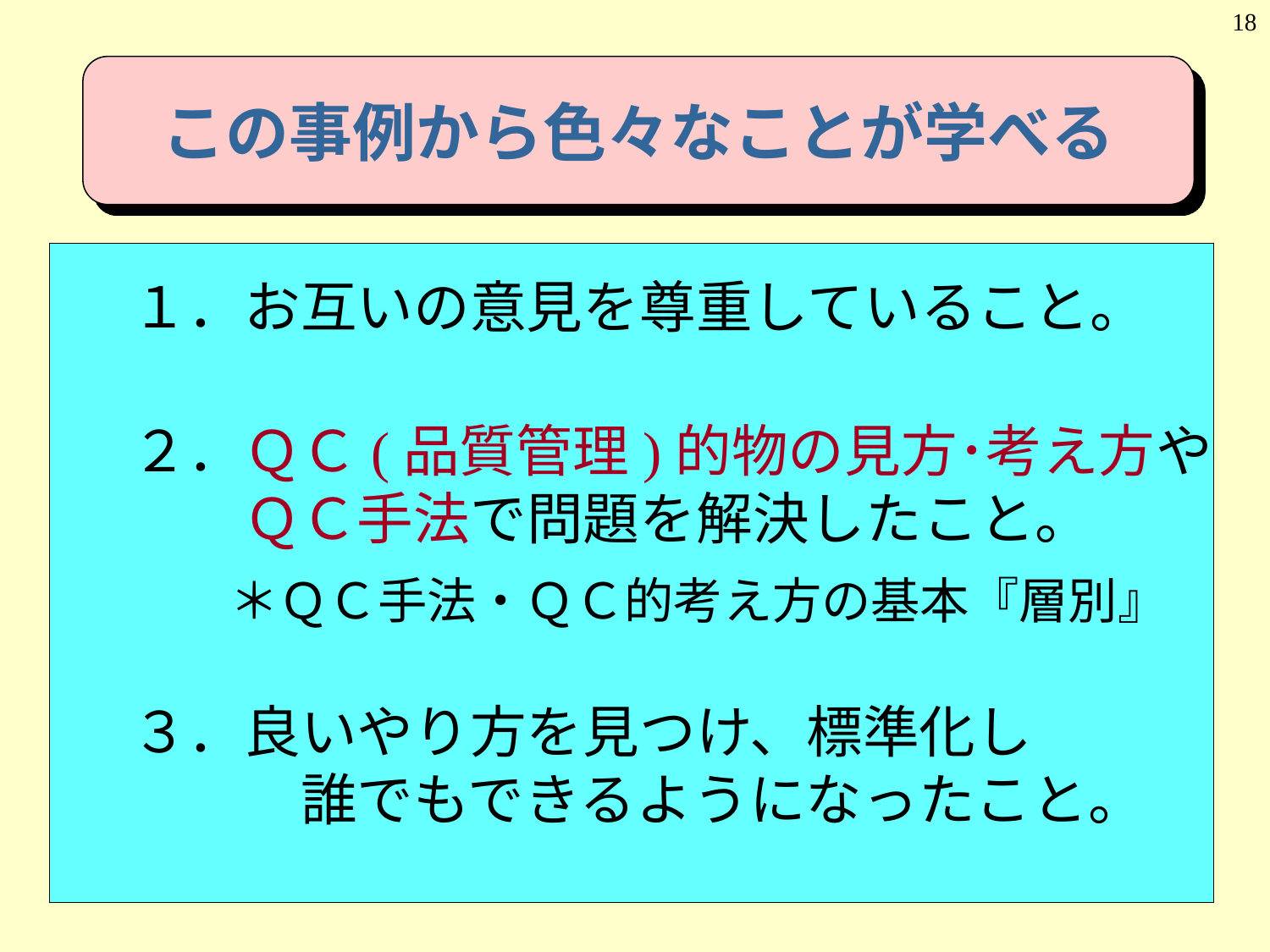

18
この事例から色々なことが学べる

１．お互いの意見を尊重していること。
２．ＱＣ(品質管理)的物の見方･考え方や
　　ＱＣ手法で問題を解決したこと。

　　＊ＱＣ手法・ＱＣ的考え方の基本『層別』
３．良いやり方を見つけ、標準化し
　　　誰でもできるようになったこと。